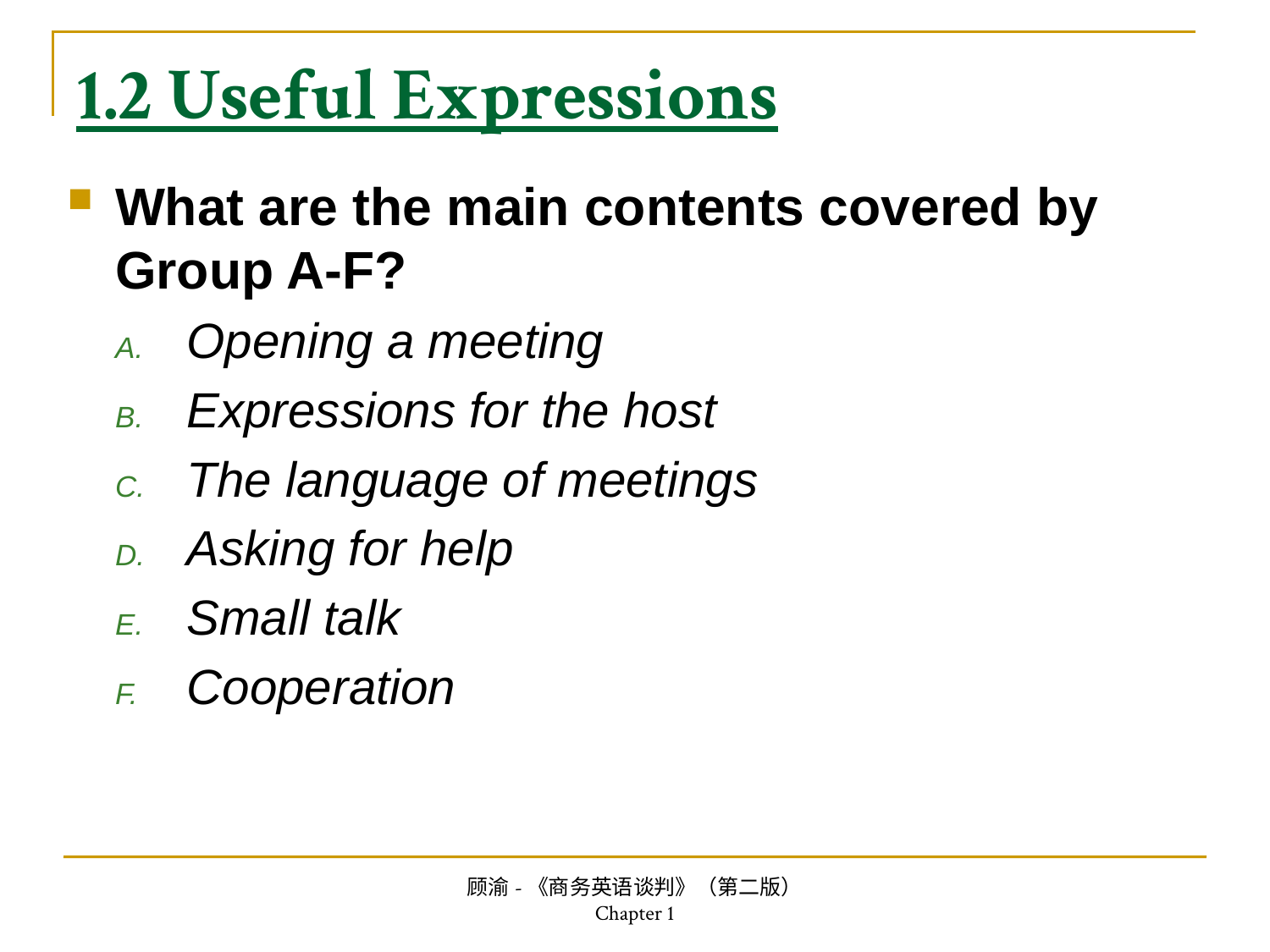

# 1.2 Useful Expressions
What are the main contents covered by Group A-F?
Opening a meeting
Expressions for the host
The language of meetings
Asking for help
Small talk
Cooperation

16
顾渝-《商务英语谈判》（第二版） Chapter 1